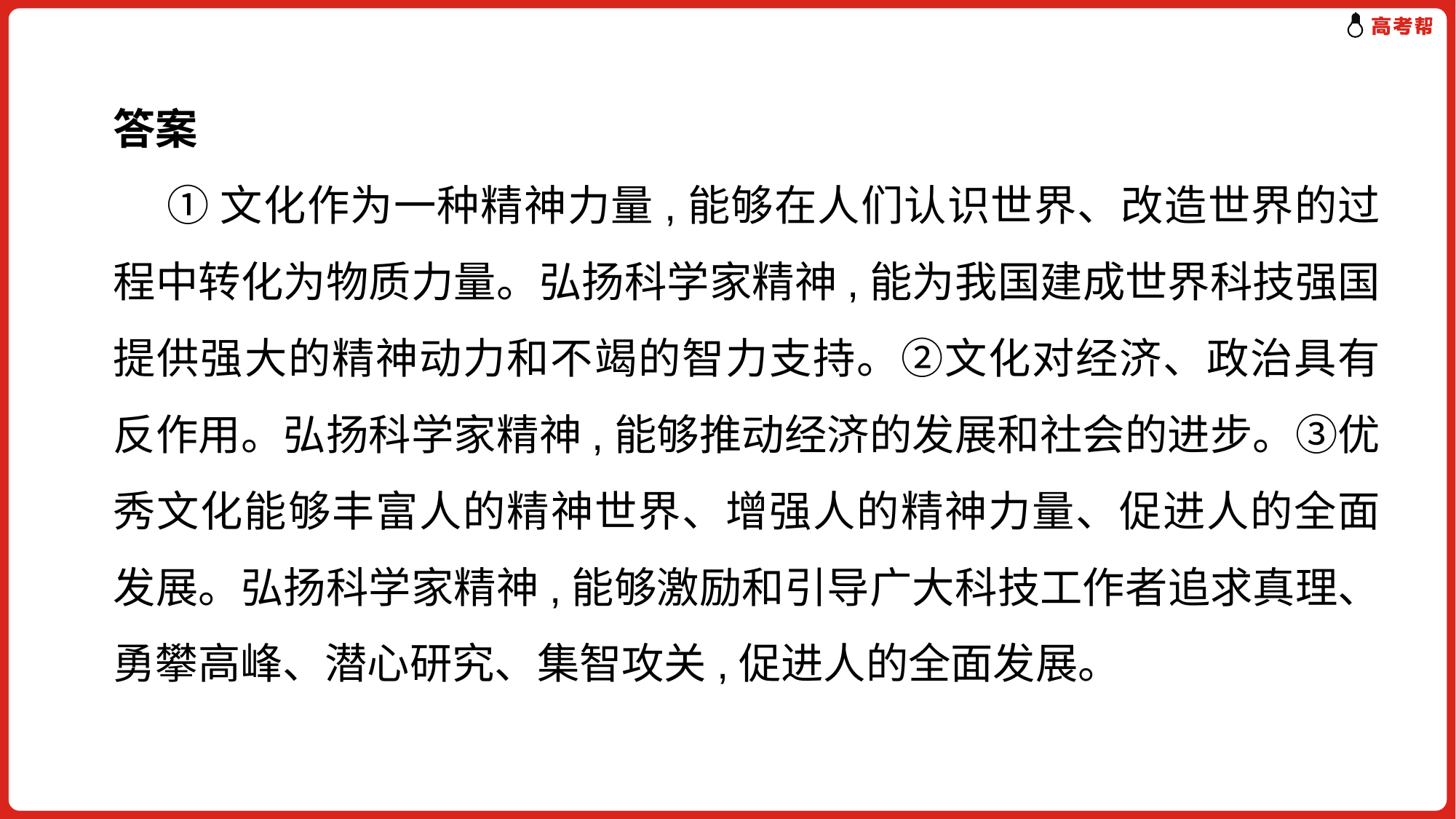

答案
     ①文化作为一种精神力量,能够在人们认识世界、改造世界的过程中转化为物质力量。弘扬科学家精神,能为我国建成世界科技强国提供强大的精神动力和不竭的智力支持。②文化对经济、政治具有反作用。弘扬科学家精神,能够推动经济的发展和社会的进步。③优秀文化能够丰富人的精神世界、增强人的精神力量、促进人的全面发展。弘扬科学家精神,能够激励和引导广大科技工作者追求真理、勇攀高峰、潜心研究、集智攻关,促进人的全面发展。